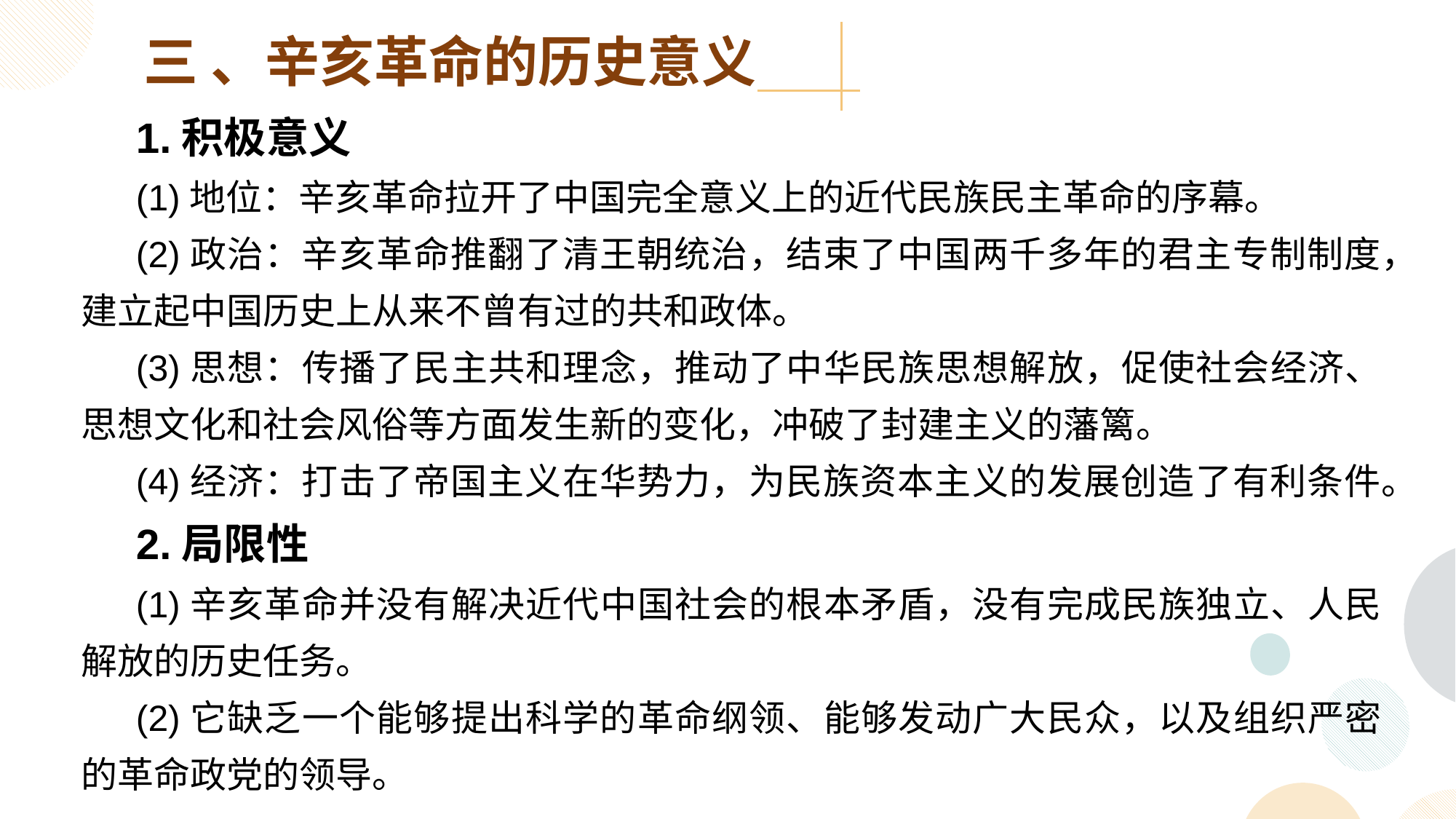

三 、辛亥革命的历史意义
1.积极意义
(1)地位：辛亥革命拉开了中国完全意义上的近代民族民主革命的序幕。
(2)政治：辛亥革命推翻了清王朝统治，结束了中国两千多年的君主专制制度，建立起中国历史上从来不曾有过的共和政体。
(3)思想：传播了民主共和理念，推动了中华民族思想解放，促使社会经济、思想文化和社会风俗等方面发生新的变化，冲破了封建主义的藩篱。
(4)经济：打击了帝国主义在华势力，为民族资本主义的发展创造了有利条件。
2.局限性
(1)辛亥革命并没有解决近代中国社会的根本矛盾，没有完成民族独立、人民解放的历史任务。
(2)它缺乏一个能够提出科学的革命纲领、能够发动广大民众，以及组织严密的革命政党的领导。